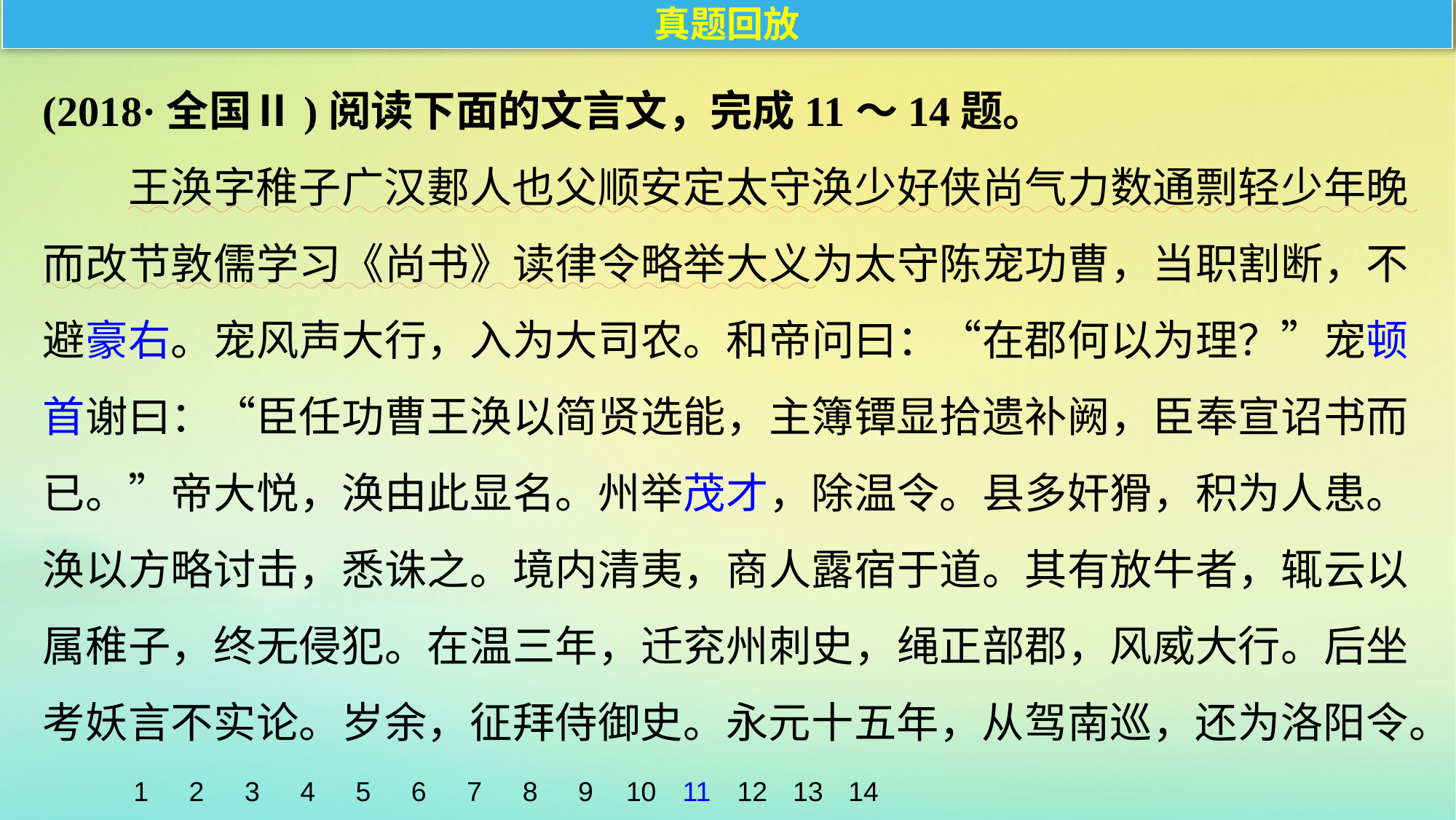

真题回放
(2018·全国Ⅱ)阅读下面的文言文，完成11～14题。
王涣字稚子广汉郪人也父顺安定太守涣少好侠尚气力数通剽轻少年晚而改节敦儒学习《尚书》读律令略举大义为太守陈宠功曹，当职割断，不避豪右。宠风声大行，入为大司农。和帝问曰：“在郡何以为理？”宠顿首谢曰：“臣任功曹王涣以简贤选能，主簿镡显拾遗补阙，臣奉宣诏书而已。”帝大悦，涣由此显名。州举茂才，除温令。县多奸猾，积为人患。涣以方略讨击，悉诛之。境内清夷，商人露宿于道。其有放牛者，辄云以属稚子，终无侵犯。在温三年，迁兖州刺史，绳正部郡，风威大行。后坐考妖言不实论。岁余，征拜侍御史。永元十五年，从驾南巡，还为洛阳令。
1
2
3
4
5
6
7
8
9
10
11
12
13
14